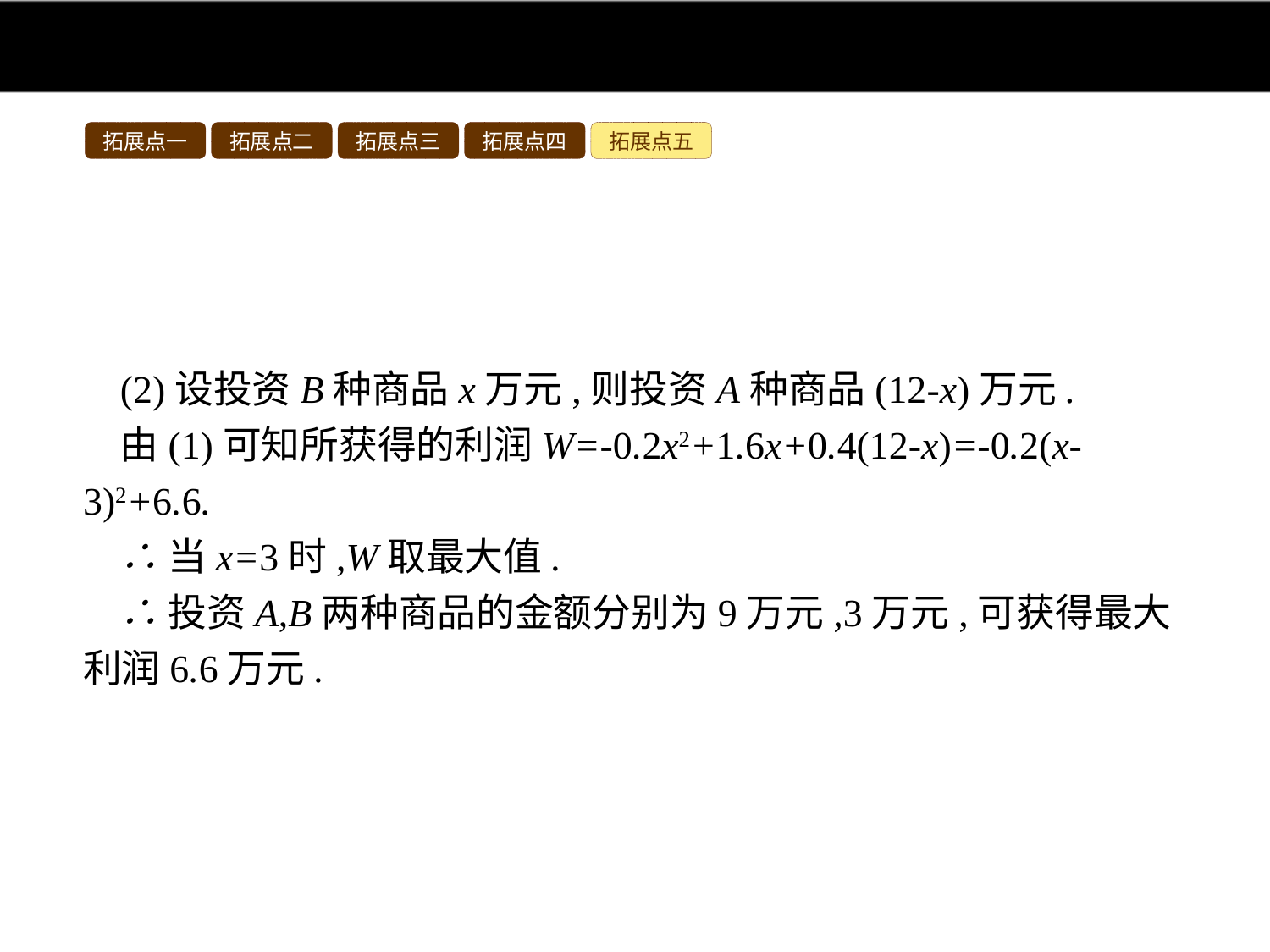

拓展点一
拓展点二
拓展点三
拓展点四
拓展点五
(2)设投资B种商品x万元,则投资A种商品(12-x)万元.
由(1)可知所获得的利润W=-0.2x2+1.6x+0.4(12-x)=-0.2(x-3)2+6.6.
∴当x=3时,W取最大值.
∴投资A,B两种商品的金额分别为9万元,3万元,可获得最大利润6.6万元.